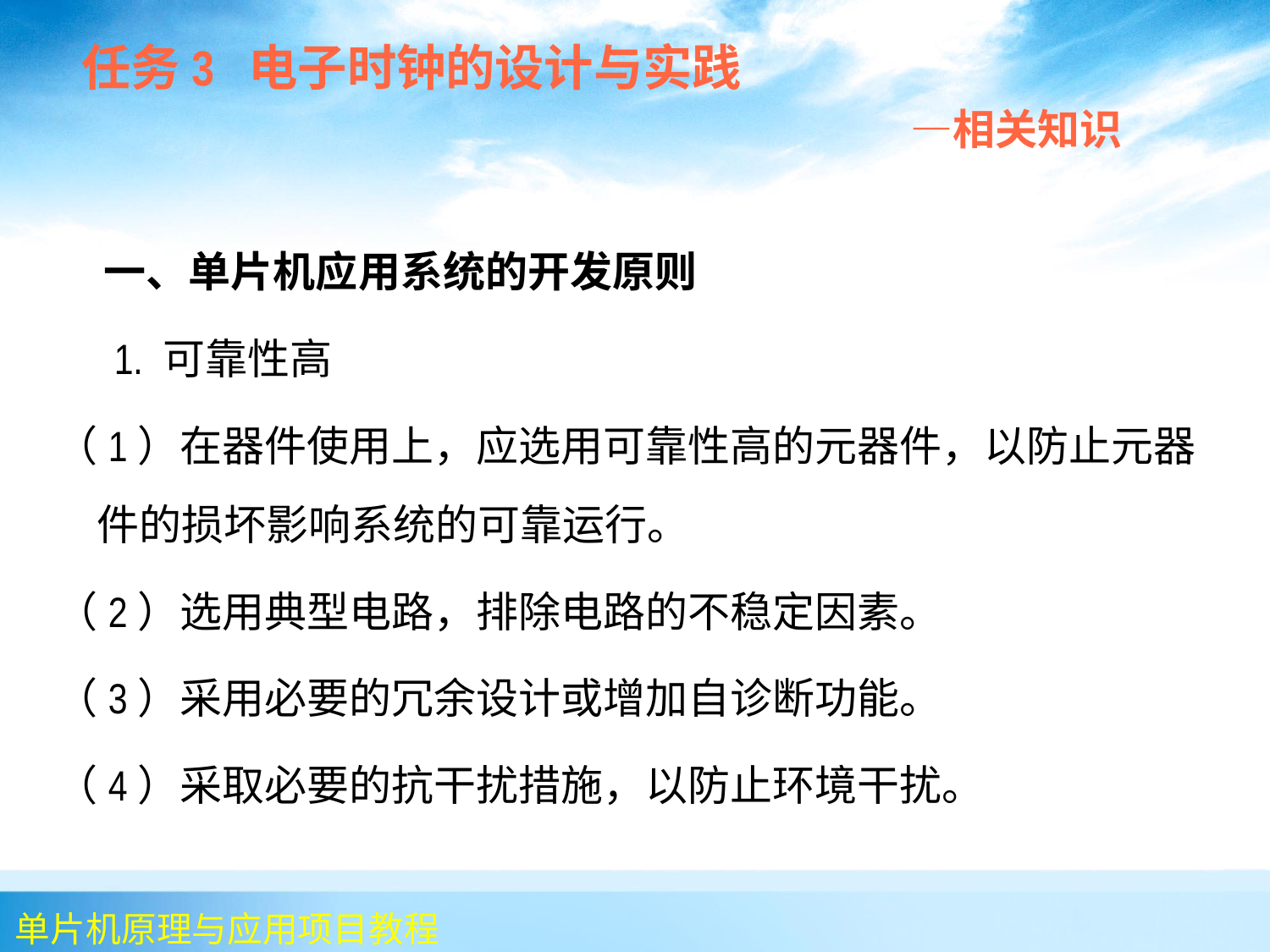

任务3  电子时钟的设计与实践
                                                                              —相关知识
    一、单片机应用系统的开发原则
      1. 可靠性高
（1）在器件使用上，应选用可靠性高的元器件，以防止元器件的损坏影响系统的可靠运行。
（2）选用典型电路，排除电路的不稳定因素。
（3）采用必要的冗余设计或增加自诊断功能。
（4）采取必要的抗干扰措施，以防止环境干扰。